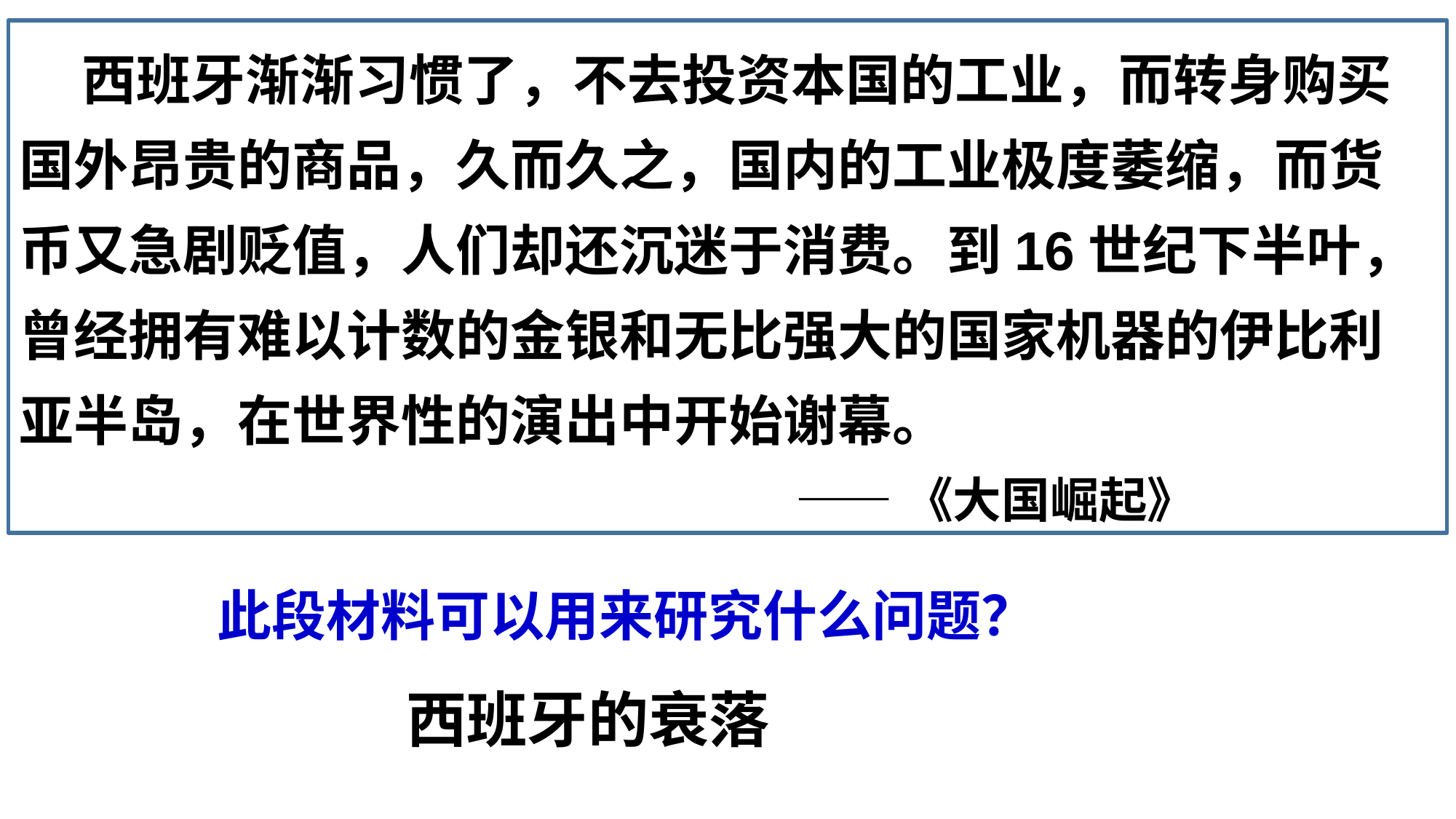

西班牙渐渐习惯了，不去投资本国的工业，而转身购买国外昂贵的商品，久而久之，国内的工业极度萎缩，而货币又急剧贬值，人们却还沉迷于消费。到16世纪下半叶，曾经拥有难以计数的金银和无比强大的国家机器的伊比利亚半岛，在世界性的演出中开始谢幕。
                                                                      ——《大国崛起》
此段材料可以用来研究什么问题？
西班牙的衰落